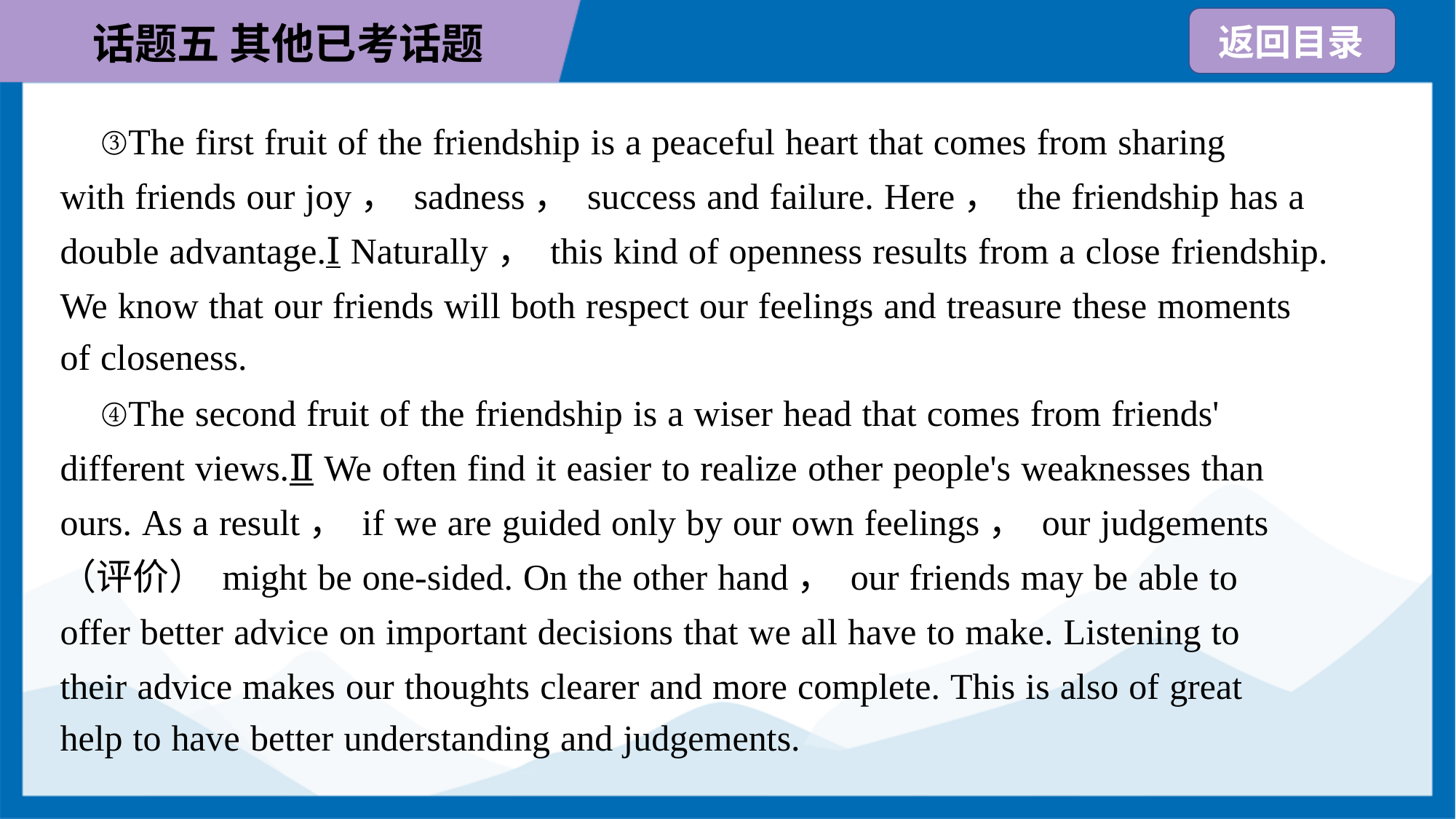

③The first fruit of the friendship is a peaceful heart that comes from sharing
with friends our joy， sadness， success and failure. Here， the friendship has a
double advantage.Ⅰ Naturally， this kind of openness results from a close friendship.
We know that our friends will both respect our feelings and treasure these moments
of closeness.
    ④The second fruit of the friendship is a wiser head that comes from friends'
different views.Ⅱ We often find it easier to realize other people's weaknesses than
ours. As a result， if we are guided only by our own feelings， our judgements
（评价） might be one-sided. On the other hand， our friends may be able to
offer better advice on important decisions that we all have to make. Listening to
their advice makes our thoughts clearer and more complete. This is also of great
help to have better understanding and judgements.